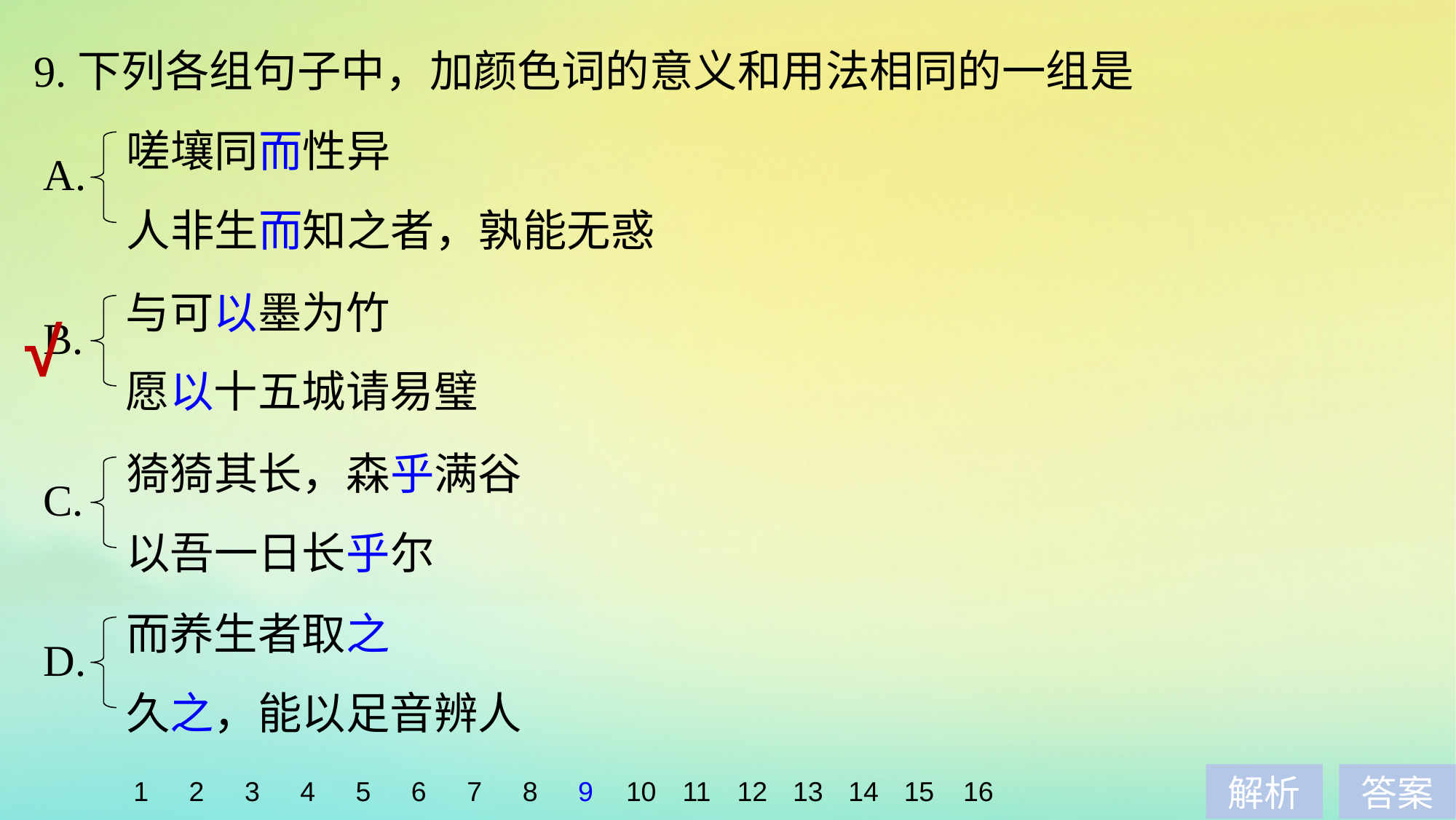

9.下列各组句子中，加颜色词的意义和用法相同的一组是
嗟壤同而性异
人非生而知之者，孰能无惑

A.
与可以墨为竹
愿以十五城请易璧

√
B.
猗猗其长，森乎满谷
以吾一日长乎尔

C.
而养生者取之
久之，能以足音辨人

D.
1
2
3
4
5
6
7
8
9
10
11
12
13
14
15
16
解析
答案